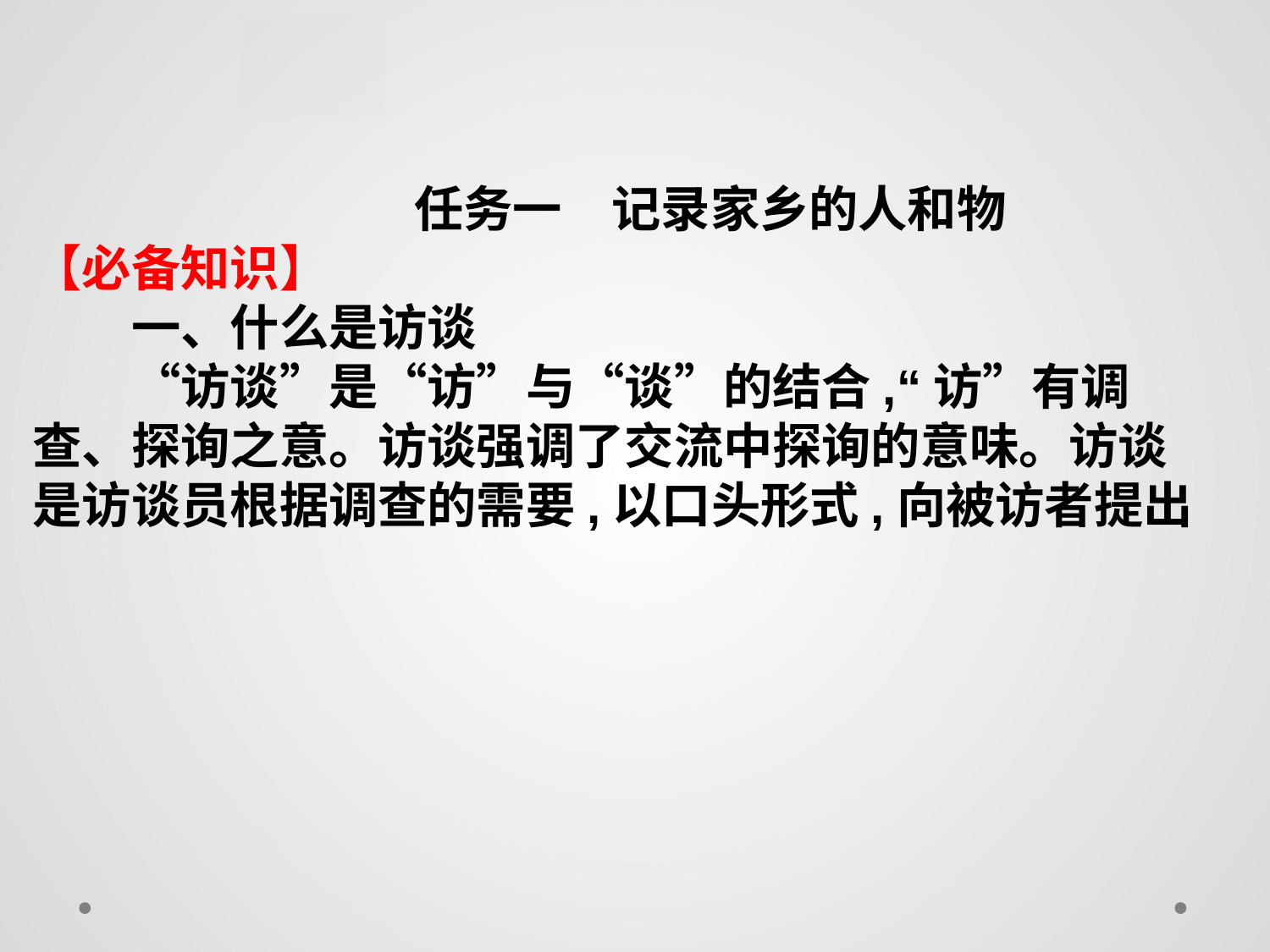

任务一　记录家乡的人和物
【必备知识】
　　一、什么是访谈
　　“访谈”是“访”与“谈”的结合,“访”有调
查、探询之意。访谈强调了交流中探询的意味。访谈
是访谈员根据调查的需要,以口头形式,向被访者提出